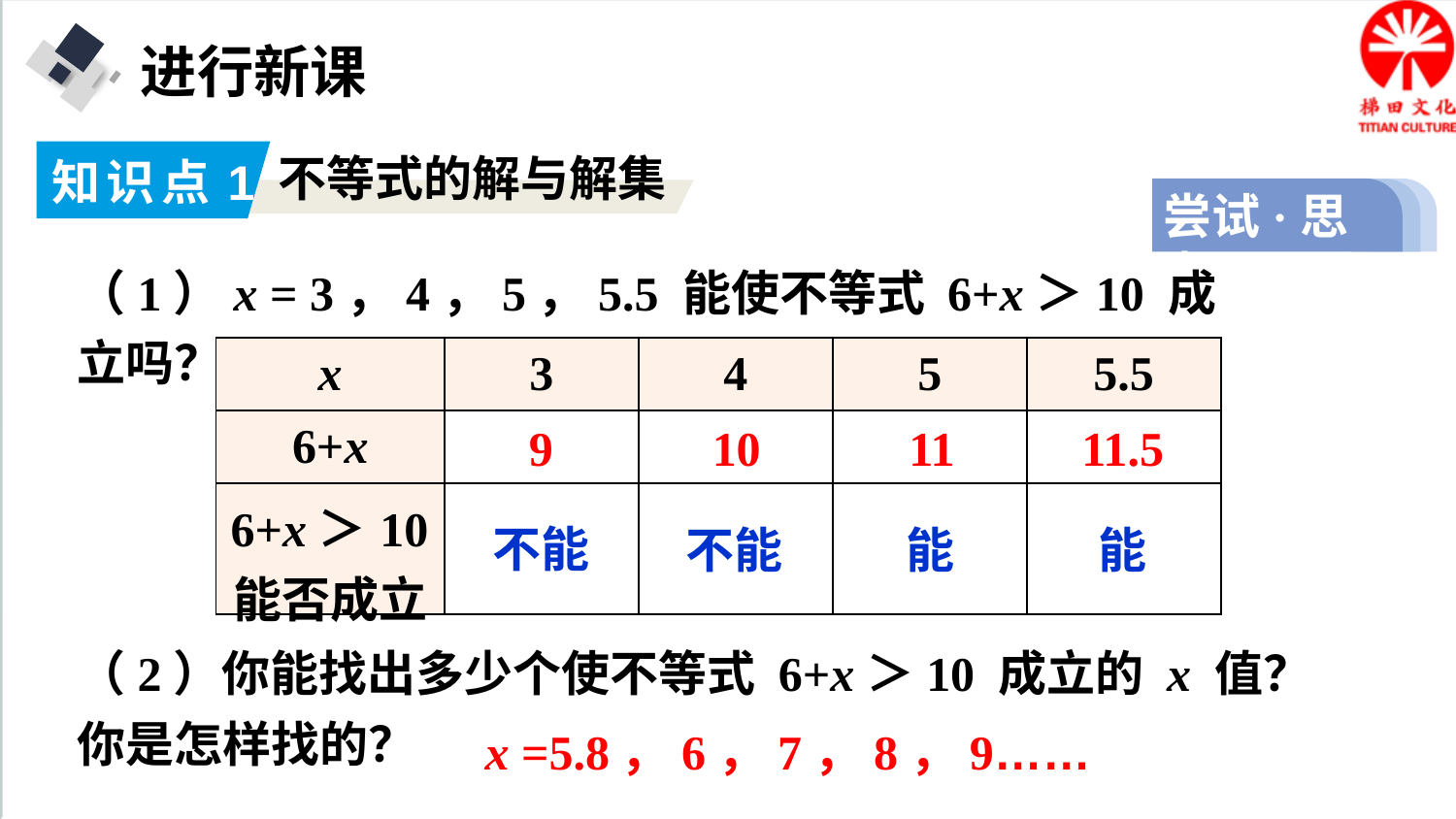

进行新课

知识点1

不等式的解与解集
尝试·思考

（1）x = 3，4，5，5.5 能使不等式 6+x＞10 成立吗？
| x | 3 | 4 | 5 | 5.5 |
| --- | --- | --- | --- | --- |
| 6+x |  |  |  |  |
| 6+x＞10能否成立 |  |  |  |  |
11.5
11
10
9
不能
能
能
不能
（2）你能找出多少个使不等式 6+x＞10 成立的 x 值？你是怎样找的？
x =5.8，6，7，8，9……